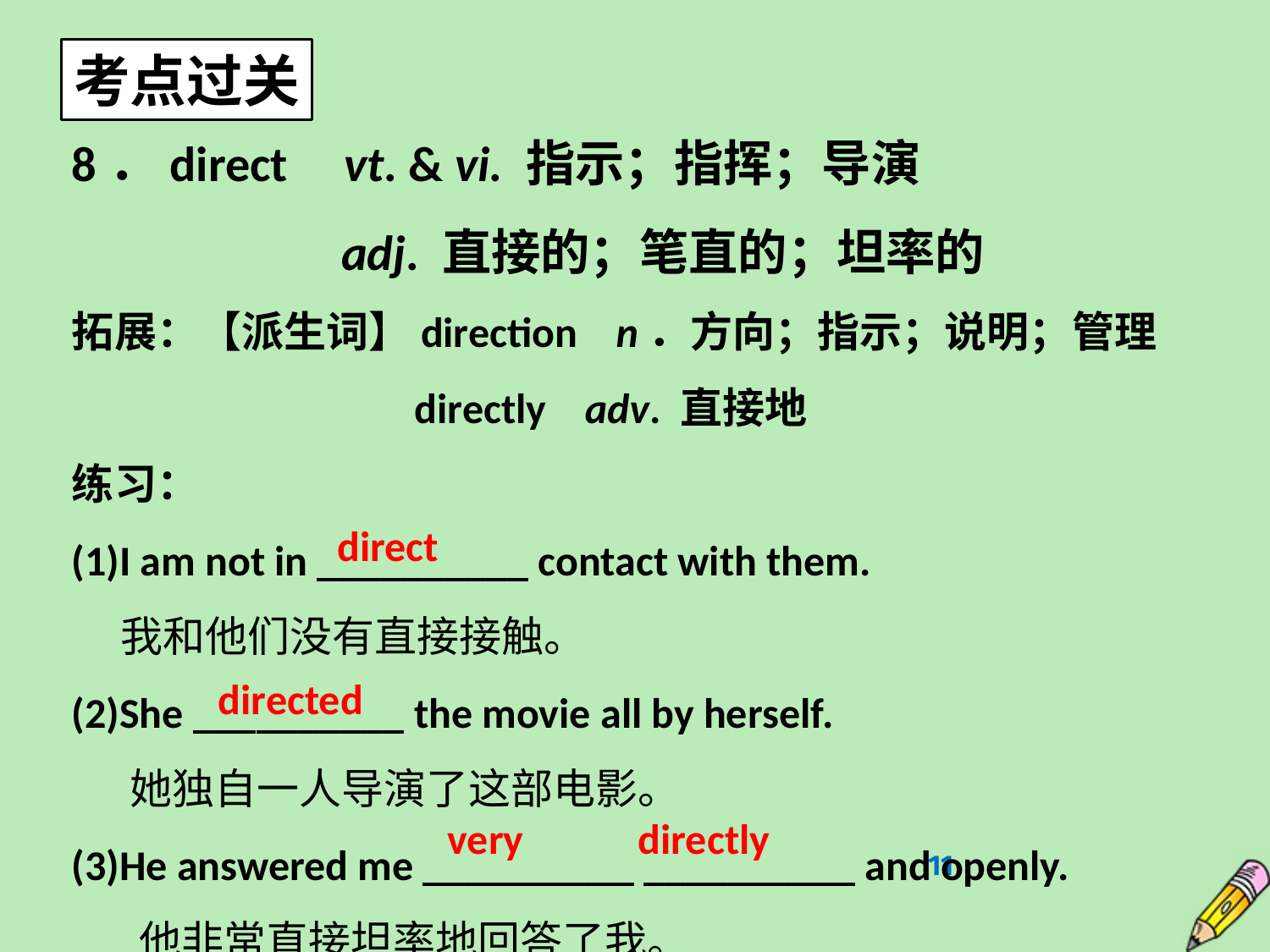

考点过关
8．direct     vt. & vi. 指示；指挥；导演
                        adj. 直接的；笔直的；坦率的
拓展：【派生词】direction    n．方向；指示；说明；管理
                                    directly    adv. 直接地
练习：
(1)I am not in __________ contact with them.
    我和他们没有直接接触。
(2)She __________ the movie all by herself.
     她独自一人导演了这部电影。
(3)He answered me __________ __________ and openly.
      他非常直接坦率地回答了我。
direct
directed
very            directly
11